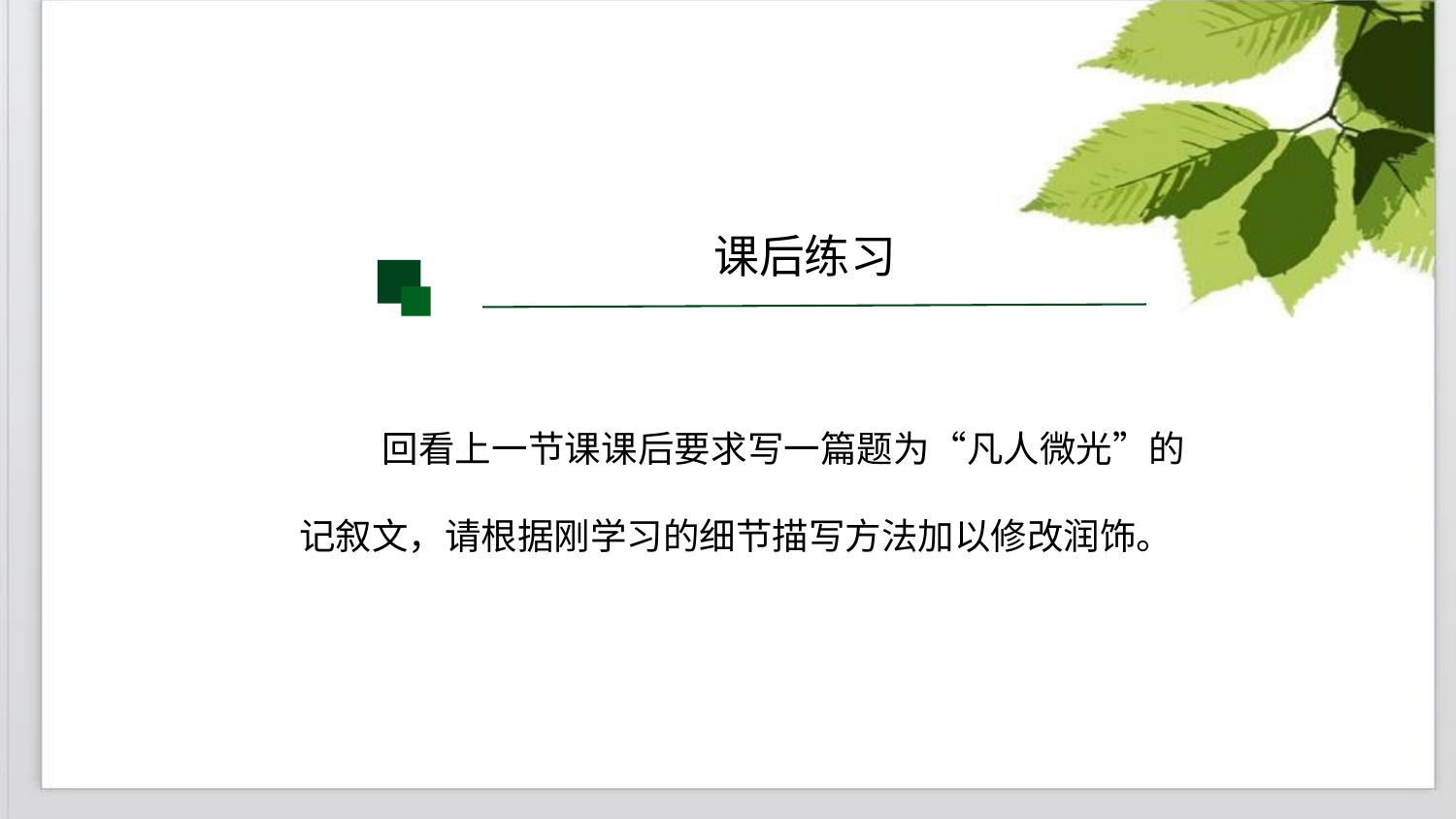

课后练习

   回看上一节课课后要求写一篇题为“凡人微光”的记叙文，请根据刚学习的细节描写方法加以修改润饰。